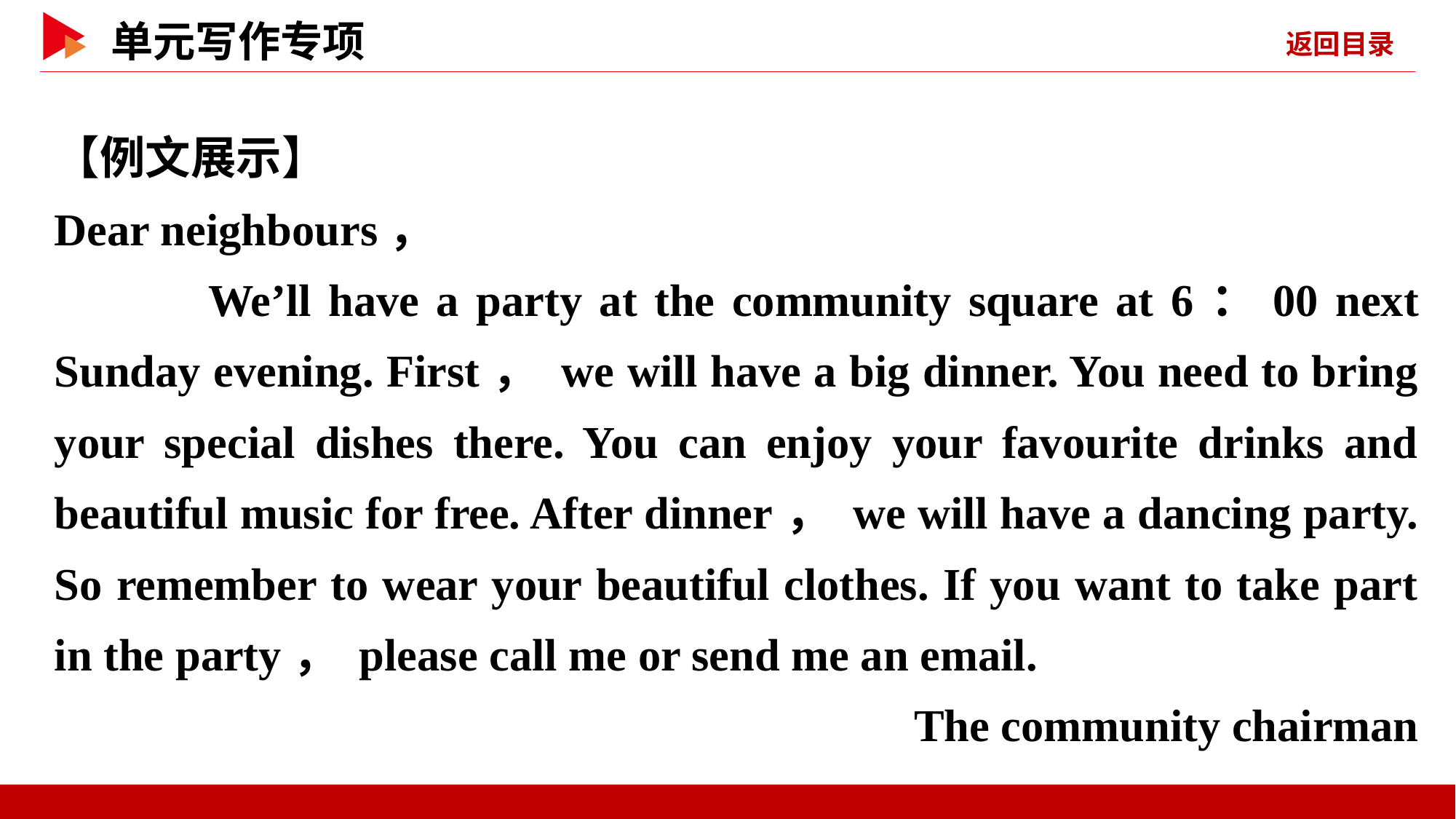

【例文展示】
Dear neighbours，
       We’ll have a party at the community square at 6：00 next Sunday evening. First， we will have a big dinner. You need to bring your special dishes there. You can enjoy your favourite drinks and beautiful music for free. After dinner， we will have a dancing party. So remember to wear your beautiful clothes. If you want to take part in the party， please call me or send me an email.
The community chairman